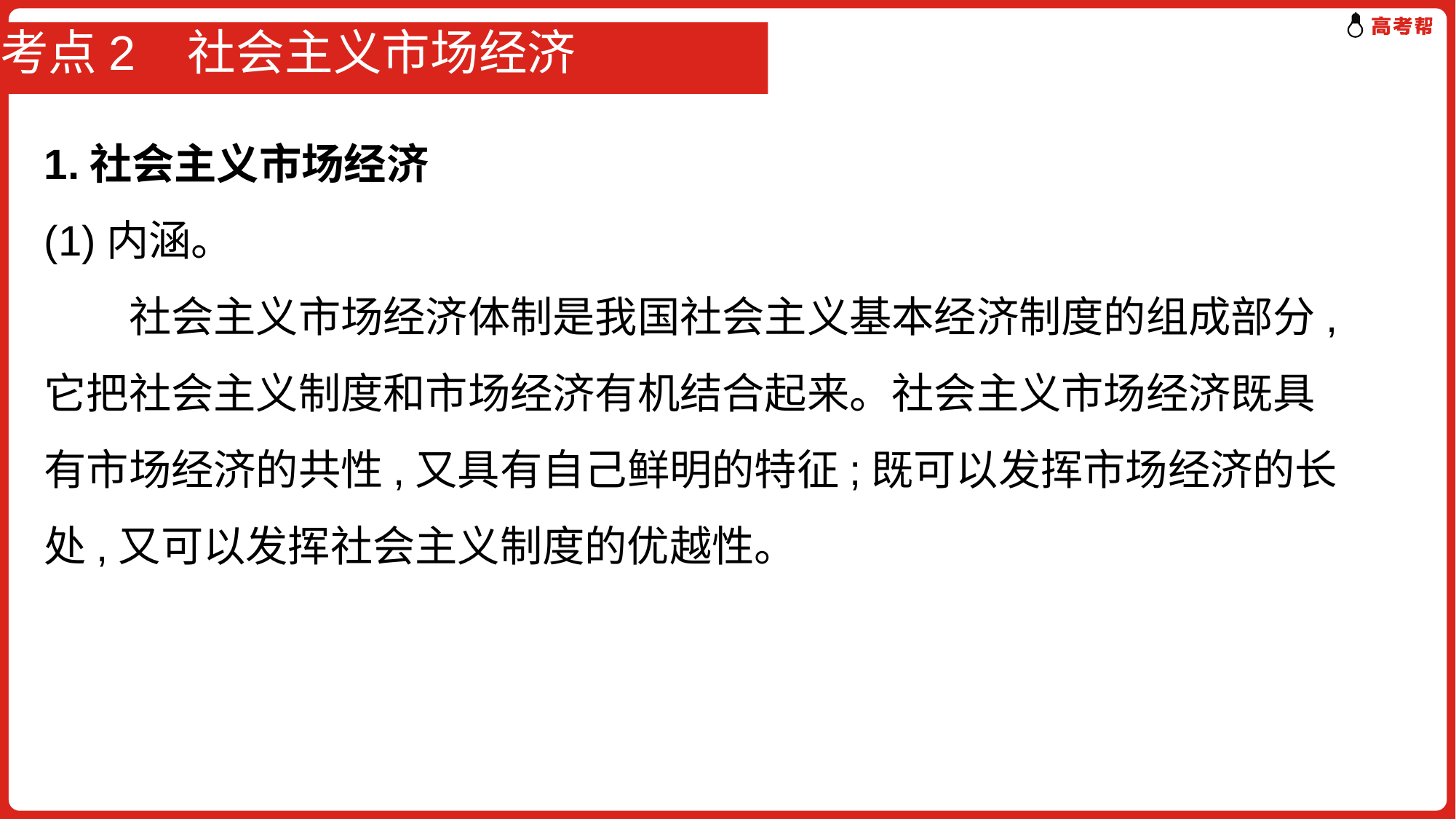

# 考点2   社会主义市场经济
1.社会主义市场经济
(1)内涵。
　　社会主义市场经济体制是我国社会主义基本经济制度的组成部分,它把社会主义制度和市场经济有机结合起来。社会主义市场经济既具有市场经济的共性,又具有自己鲜明的特征;既可以发挥市场经济的长处,又可以发挥社会主义制度的优越性。